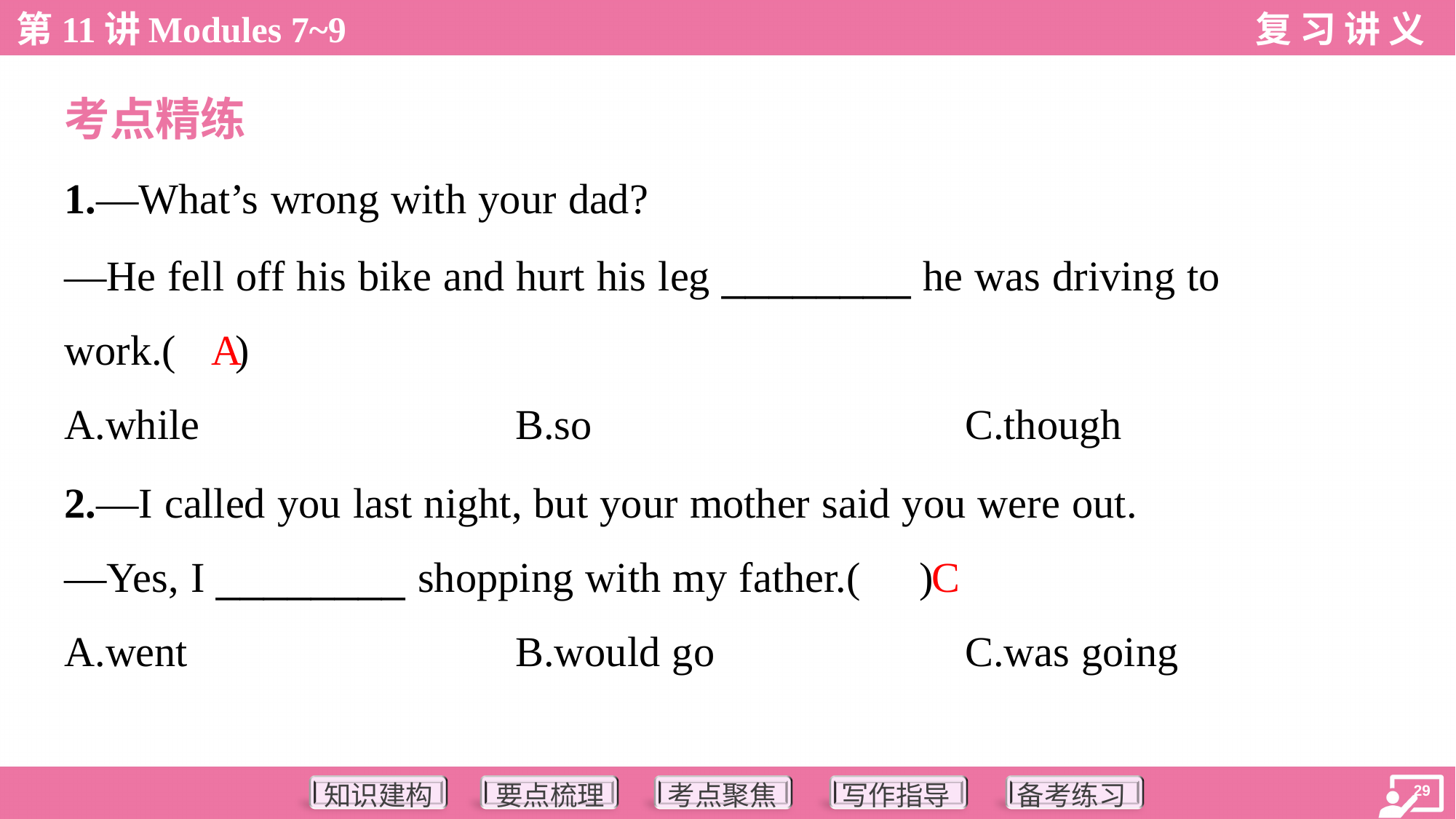

考点精练
1.—What’s wrong with your dad?
—He fell off his bike and hurt his leg ________ he was driving to
work.(     )
A
A.while	B.so	C.though
2.—I called you last night, but your mother said you were out.
—Yes, I ________ shopping with my father.(     )
C
A.went	B.would go	C.was going